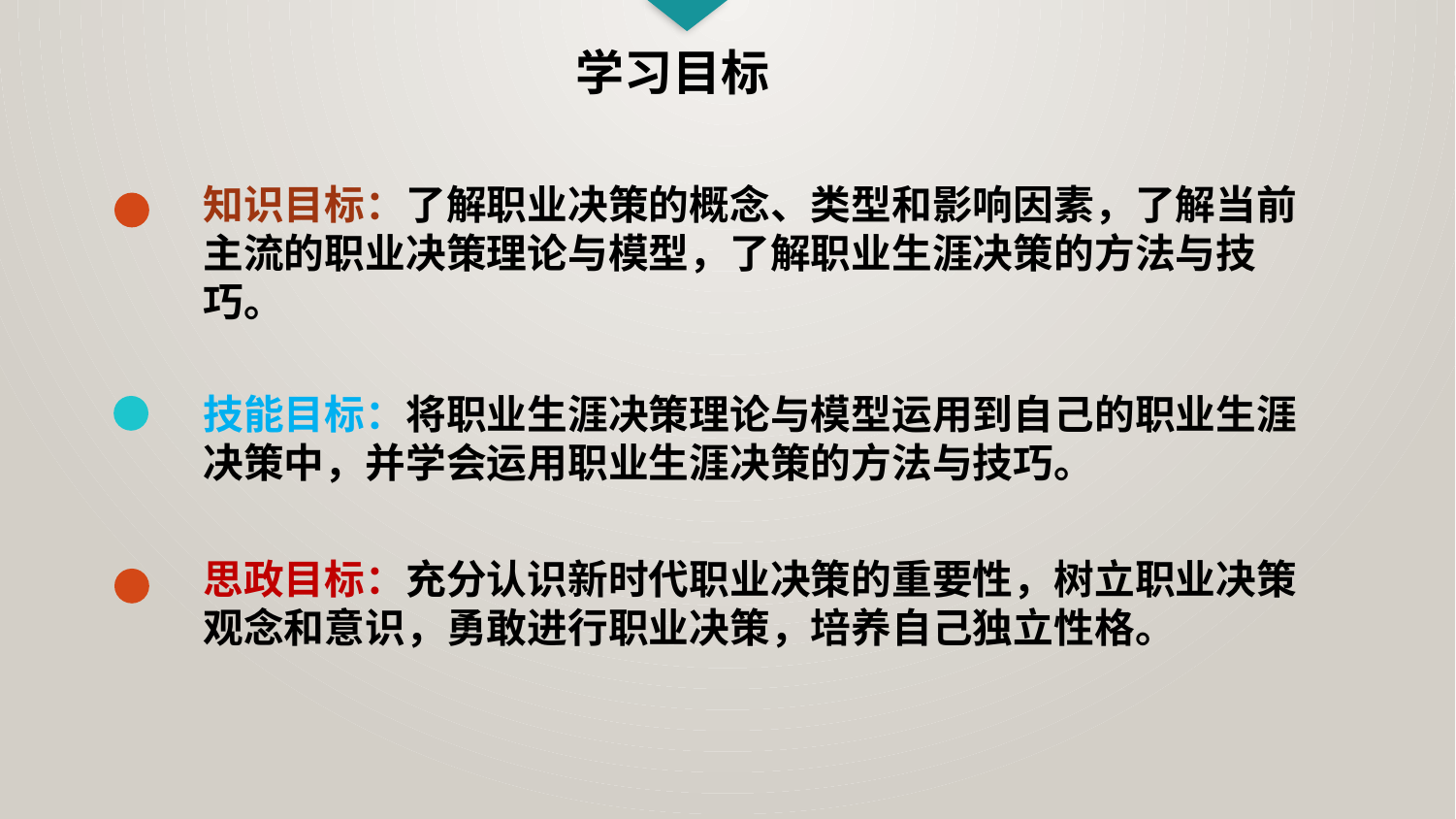

学习目标
知识目标：了解职业决策的概念、类型和影响因素，了解当前主流的职业决策理论与模型，了解职业生涯决策的方法与技巧。

技能目标：将职业生涯决策理论与模型运用到自己的职业生涯决策中，并学会运用职业生涯决策的方法与技巧。

思政目标：充分认识新时代职业决策的重要性，树立职业决策观念和意识，勇敢进行职业决策，培养自己独立性格。

3